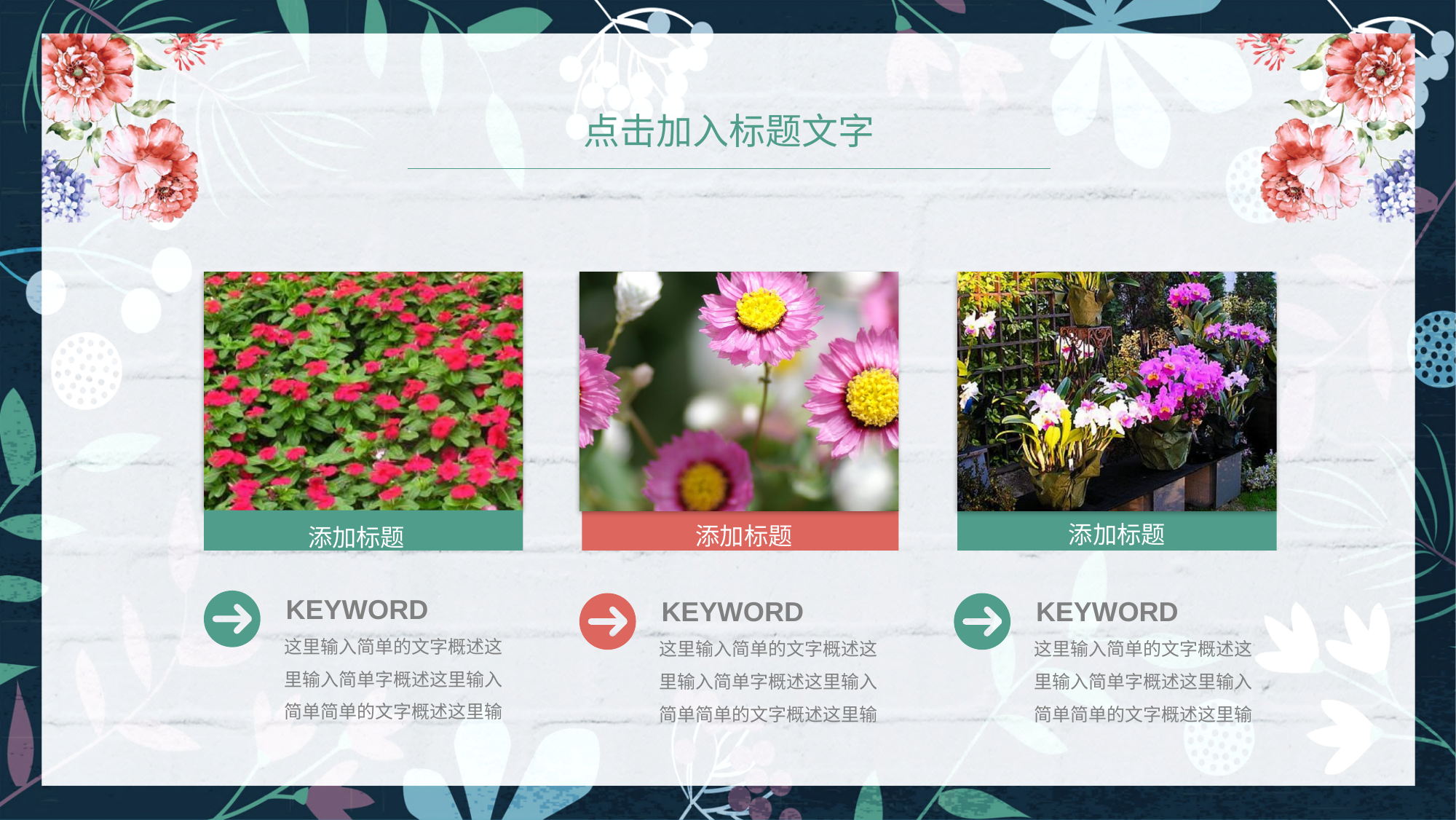

点击加入标题文字

添加标题
添加标题
添加标题

KEYWORD

这里输入简单的文字概述这里输入简单字概述这里输入简单简单的文字概述这里输
KEYWORD

这里输入简单的文字概述这里输入简单字概述这里输入简单简单的文字概述这里输
KEYWORD

这里输入简单的文字概述这里输入简单字概述这里输入简单简单的文字概述这里输